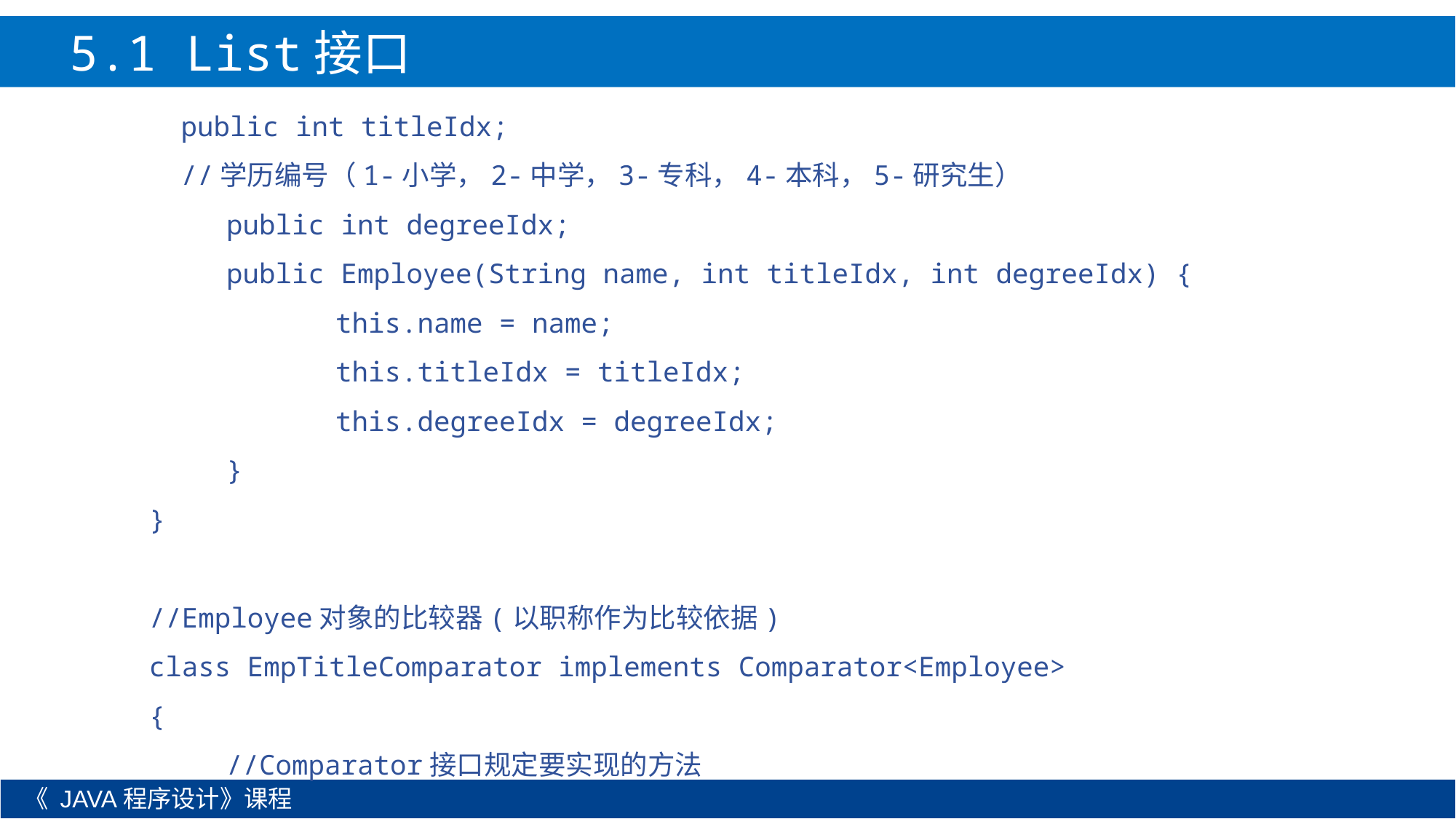

5.1 List接口
public int titleIdx;
//学历编号（1-小学，2-中学，3-专科，4-本科，5-研究生）
	public int degreeIdx;
	public Employee(String name, int titleIdx, int degreeIdx) {
		this.name = name;
		this.titleIdx = titleIdx;
		this.degreeIdx = degreeIdx;
	}
}

//Employee对象的比较器(以职称作为比较依据)
class EmpTitleComparator implements Comparator<Employee>
{
	//Comparator接口规定要实现的方法
《 JAVA程序设计》课程